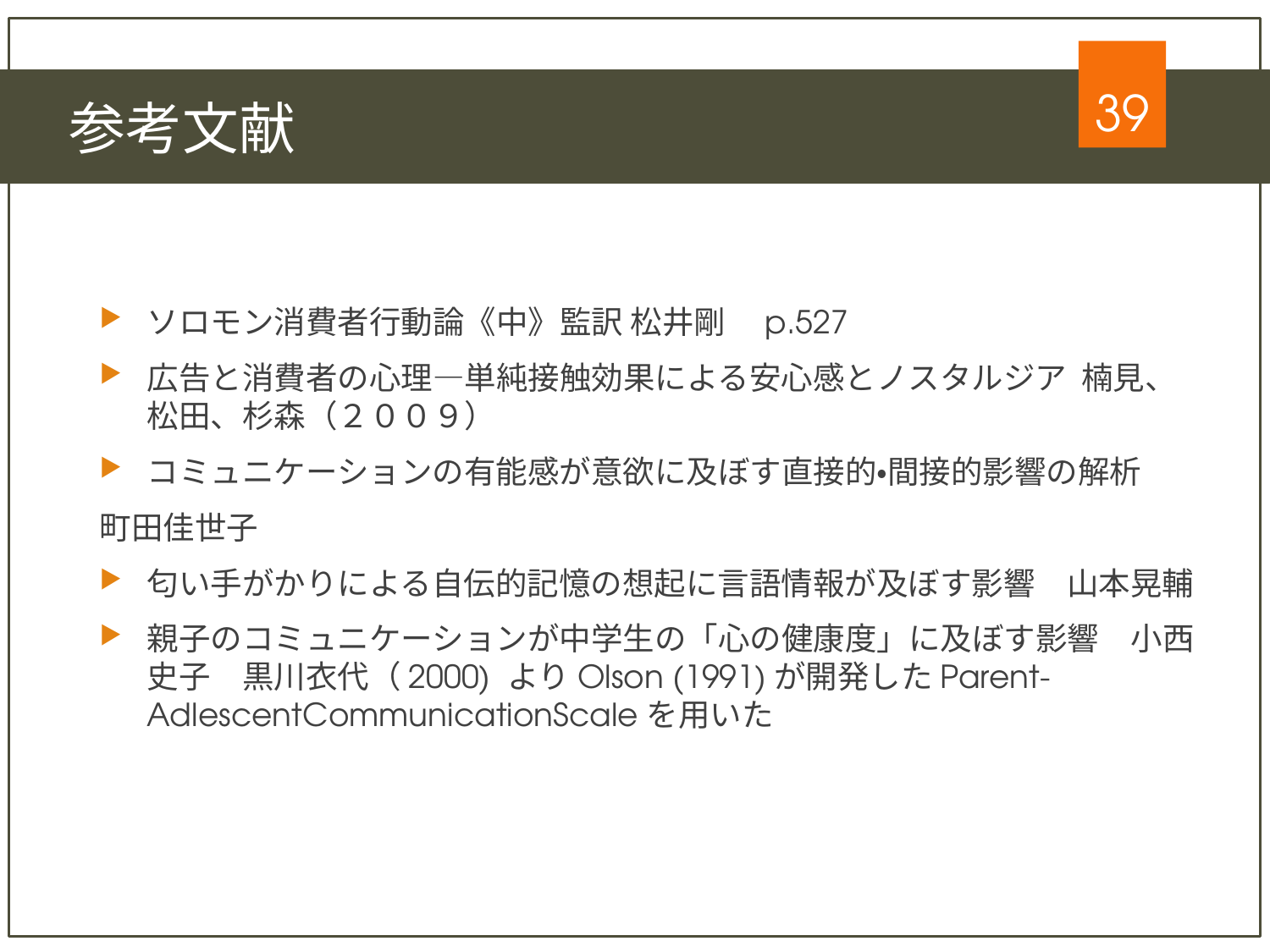

39
　参考文献

ソロモン消費者行動論《中》監訳 松井剛　p.527
広告と消費者の心理—単純接触効果による安心感とノスタルジア  楠見、松田、杉森（２００９）
コミュニケーションの有能感が意欲に及ぼす直接的・間接的影響の解析
町田佳世子
匂い手がかりによる自伝的記憶の想起に言語情報が及ぼす影響　山本晃輔
親子のコミュニケーションが中学生の「心の健康度」に及ぼす影響　小西史子　黒川衣代（2000) よりOlson (1991)が開発したParent-AdlescentCommunicationScaleを用いた